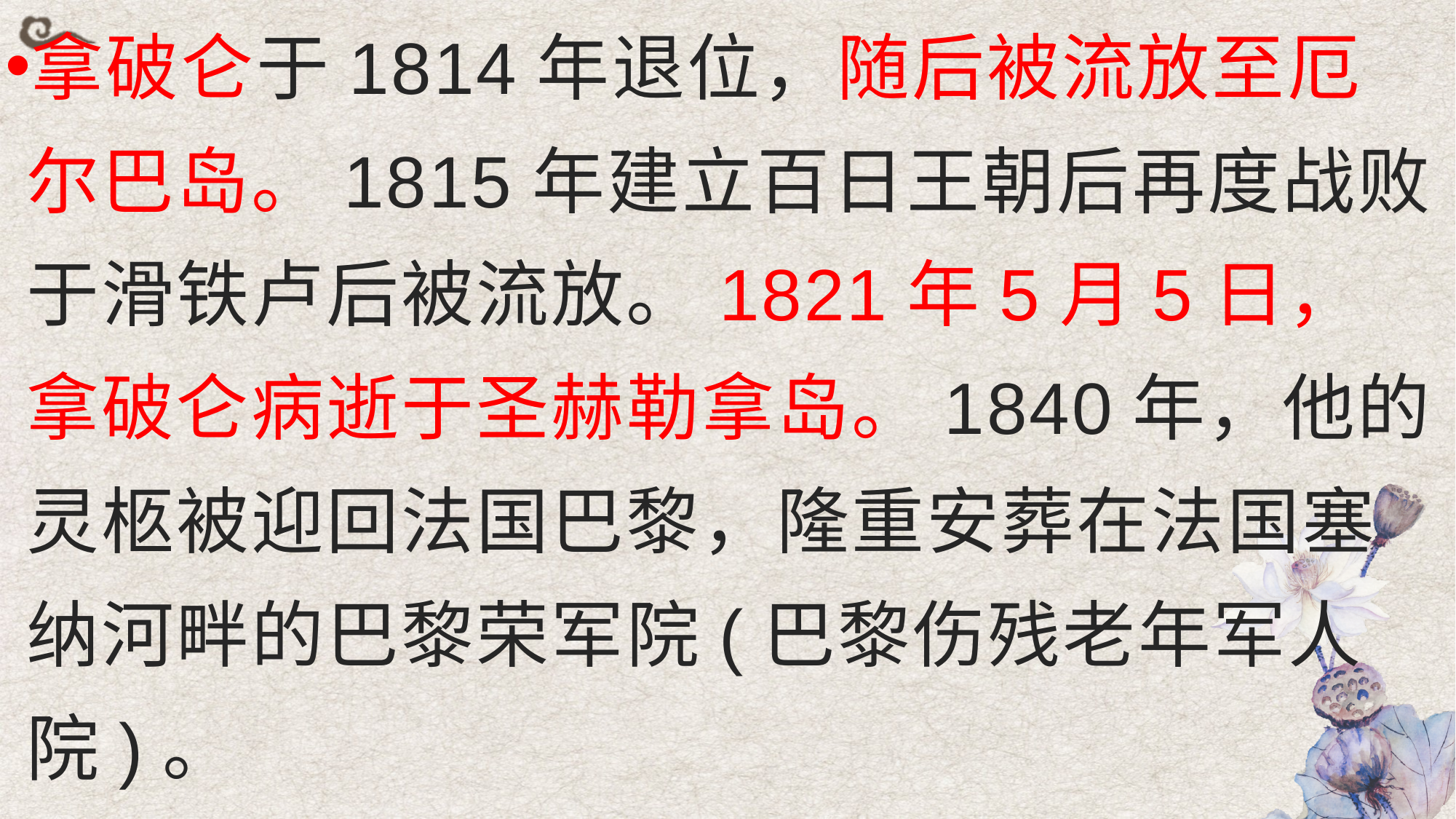

拿破仑于1814年退位，随后被流放至厄尔巴岛。1815年建立百日王朝后再度战败于滑铁卢后被流放。1821年5月5日，拿破仑病逝于圣赫勒拿岛。1840年，他的灵柩被迎回法国巴黎，隆重安葬在法国塞纳河畔的巴黎荣军院(巴黎伤残老年军人院)。

#